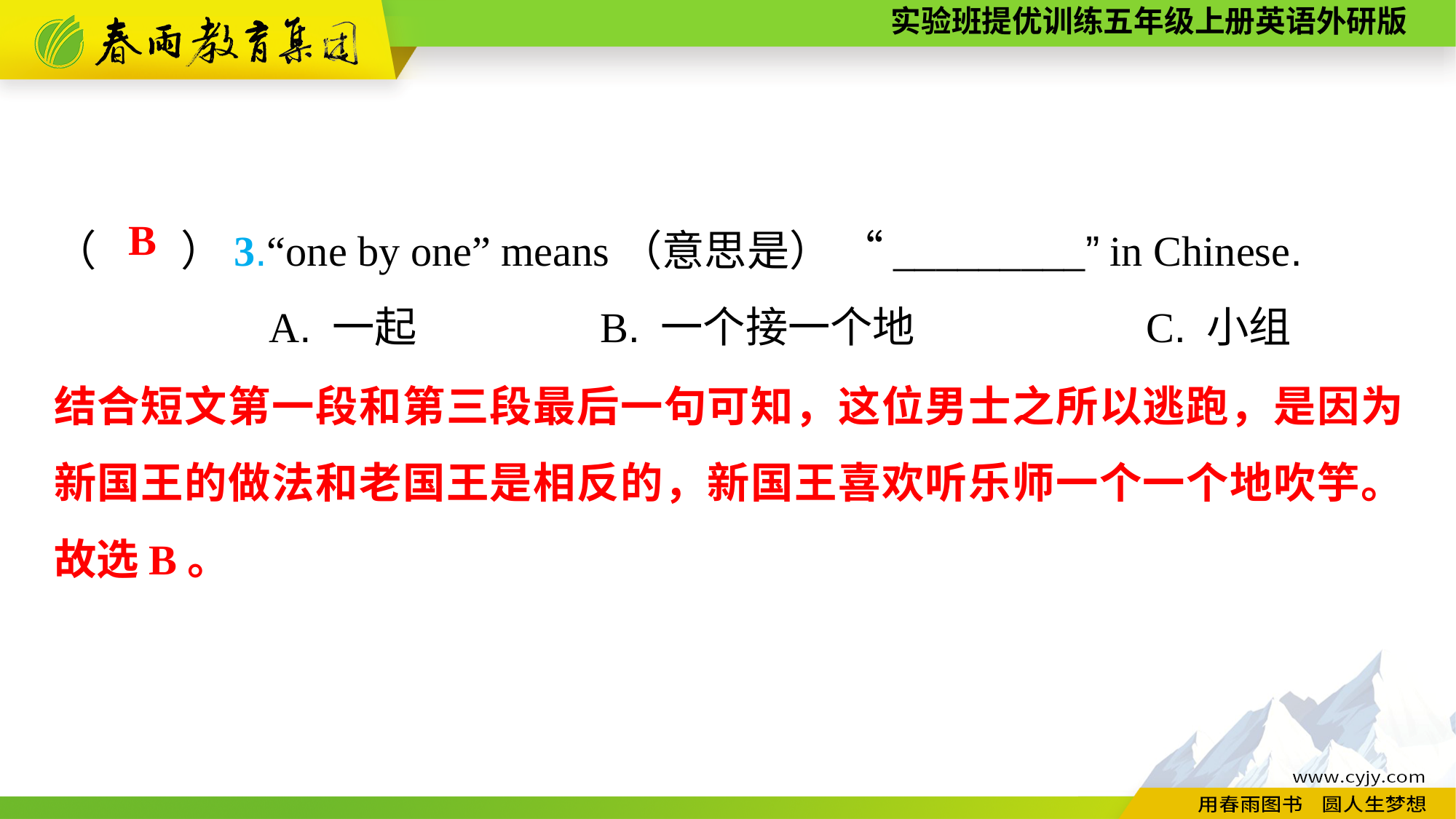

（　　）3.“one by one” means（意思是） “_________” in Chinese.
A. 一起　　　	B. 一个接一个地　　　	C. 小组
B
结合短文第一段和第三段最后一句可知，这位男士之所以逃跑，是因为新国王的做法和老国王是相反的，新国王喜欢听乐师一个一个地吹竽。故选B。